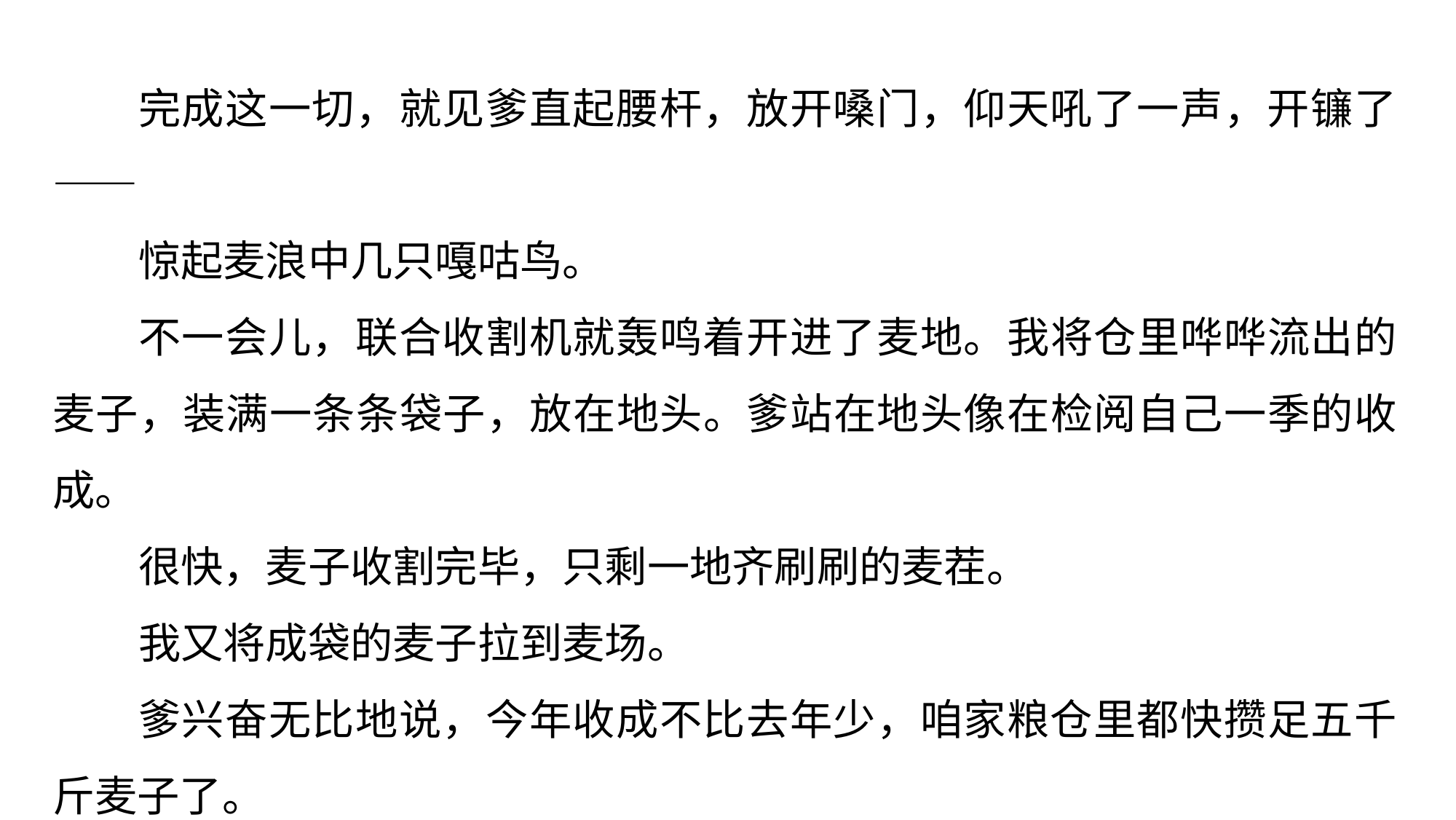

完成这一切，就见爹直起腰杆，放开嗓门，仰天吼了一声，开镰了——
惊起麦浪中几只嘎咕鸟。
不一会儿，联合收割机就轰鸣着开进了麦地。我将仓里哗哗流出的麦子，装满一条条袋子，放在地头。爹站在地头像在检阅自己一季的收成。
很快，麦子收割完毕，只剩一地齐刷刷的麦茬。
我又将成袋的麦子拉到麦场。
爹兴奋无比地说，今年收成不比去年少，咱家粮仓里都快攒足五千斤麦子了。